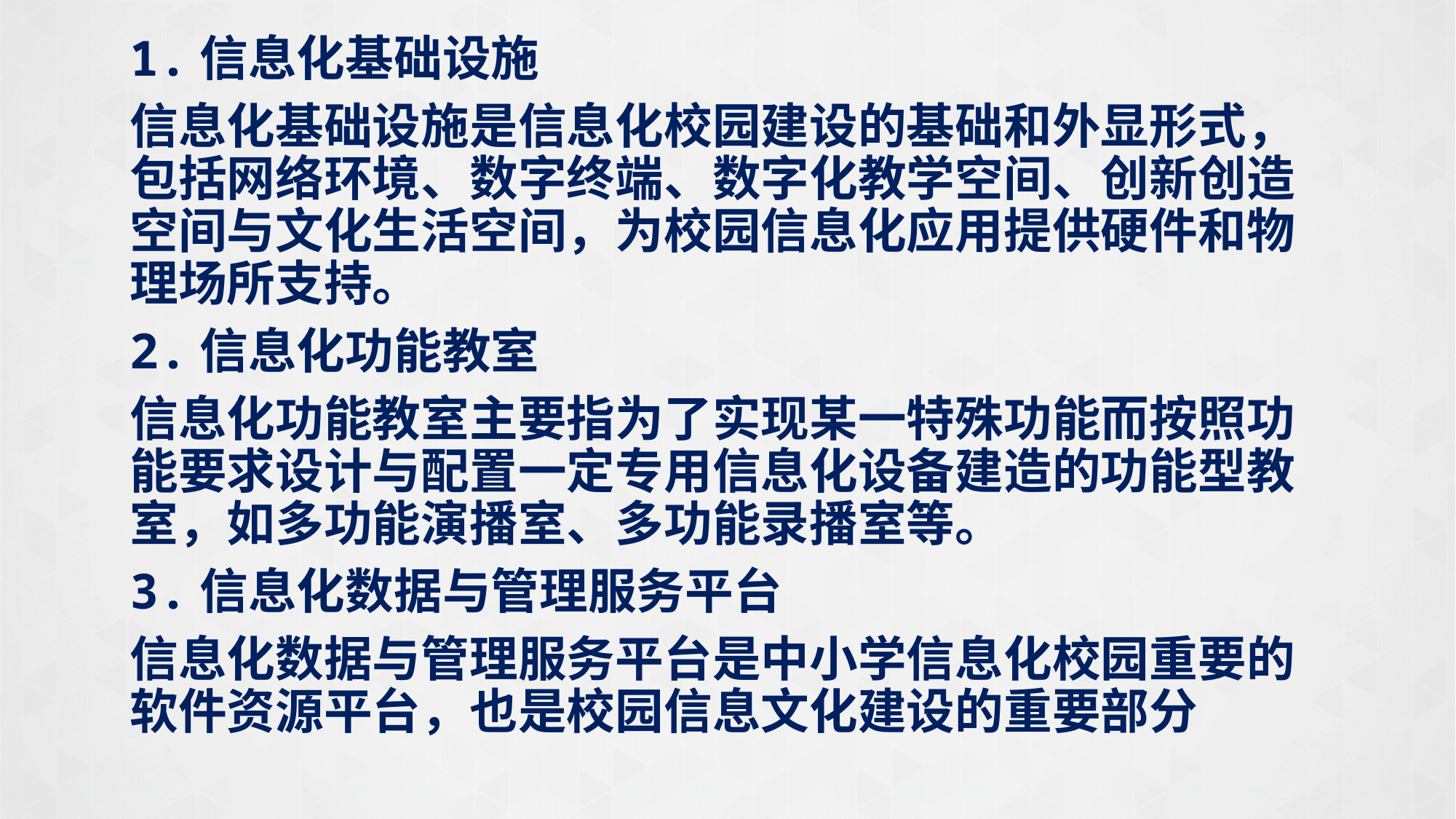

1.信息化基础设施
信息化基础设施是信息化校园建设的基础和外显形式，包括网络环境、数字终端、数字化教学空间、创新创造空间与文化生活空间，为校园信息化应用提供硬件和物理场所支持。
2.信息化功能教室
信息化功能教室主要指为了实现某一特殊功能而按照功能要求设计与配置一定专用信息化设备建造的功能型教室，如多功能演播室、多功能录播室等。
3.信息化数据与管理服务平台
信息化数据与管理服务平台是中小学信息化校园重要的软件资源平台，也是校园信息文化建设的重要部分